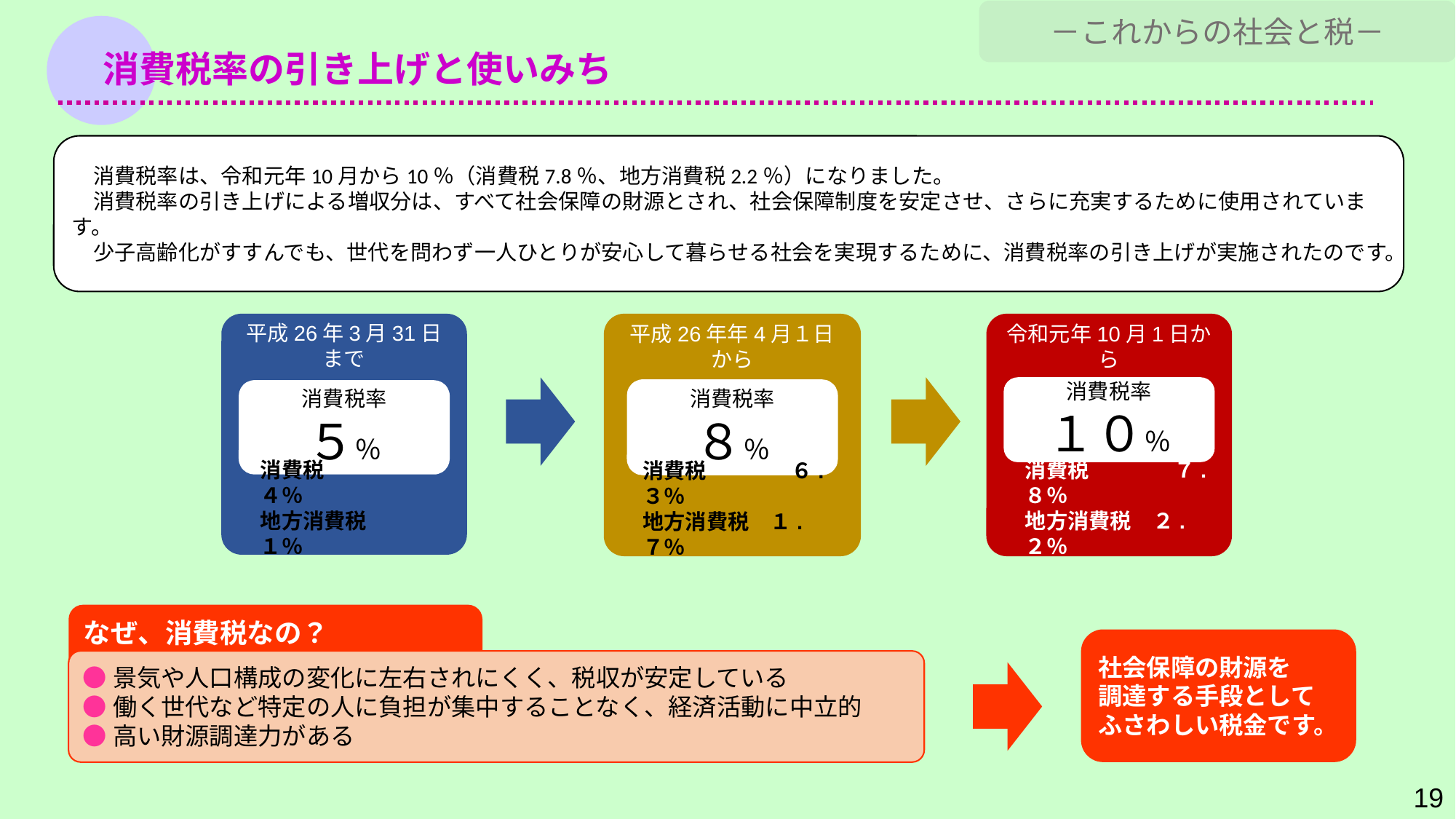

－これからの社会と税－

消費税率の引き上げと使いみち
　消費税率は、令和元年10月から10％（消費税7.8％、地方消費税2.2％）になりました。
　消費税率の引き上げによる増収分は、すべて社会保障の財源とされ、社会保障制度を安定させ、さらに充実するために使用されています。
　少子高齢化がすすんでも、世代を問わず一人ひとりが安心して暮らせる社会を実現するために、消費税率の引き上げが実施されたのです。

平成26年3月31日まで

消費税率
５％
消費税　　　　４％
地方消費税　１％

平成26年年4月１日から

消費税率
８％
消費税　　　　６.３％
地方消費税　１.７％

令和元年10月1日から

消費税率
１０％
消費税　　　　７.８％
地方消費税　２.２％

なぜ、消費税なの？

●景気や人口構成の変化に左右されにくく、税収が安定している
●働く世代など特定の人に負担が集中することなく、経済活動に中立的
●高い財源調達力がある
社会保障の財源を
調達する手段として
ふさわしい税金です。

19